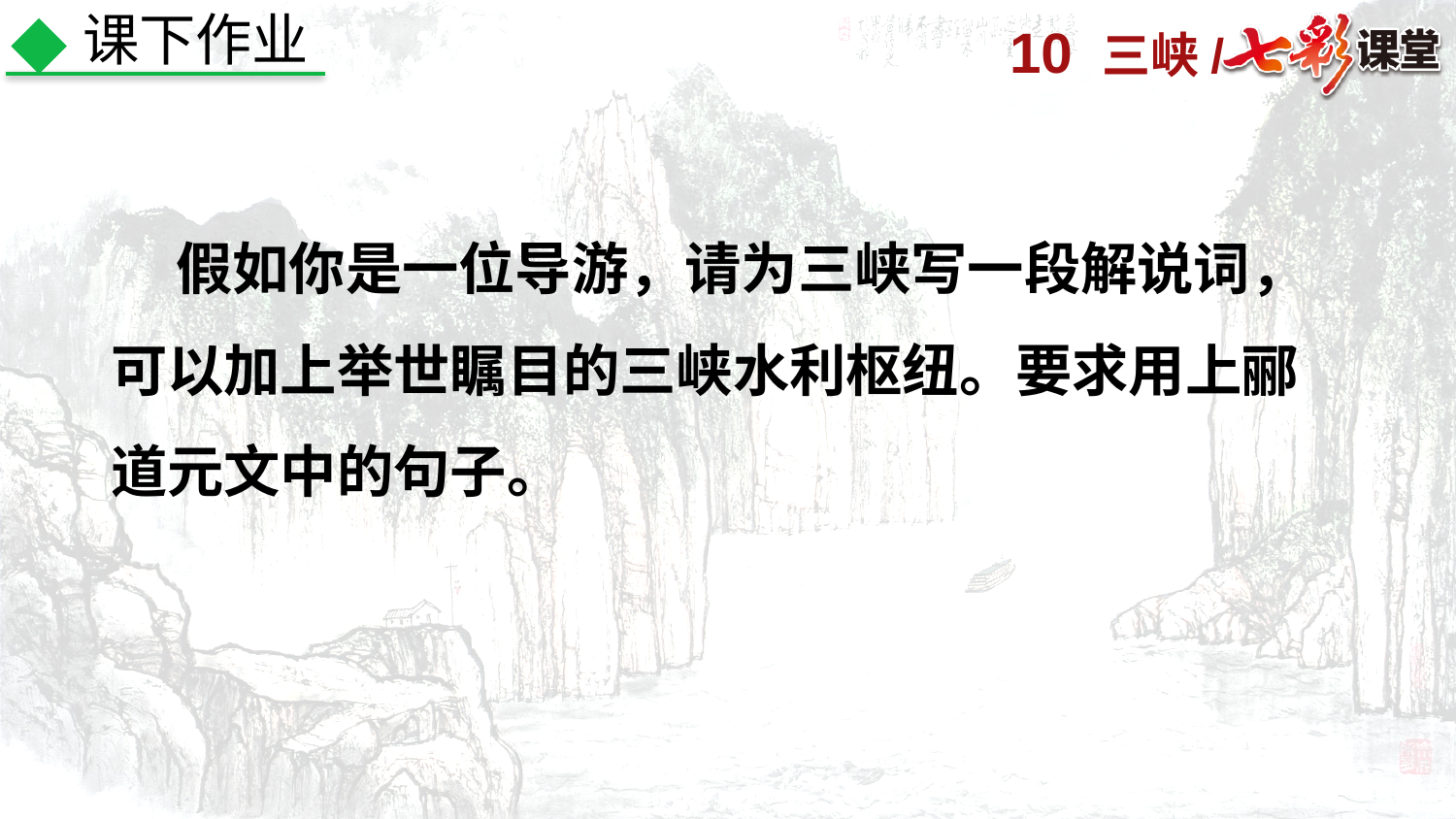

课下作业

    假如你是一位导游，请为三峡写一段解说词，可以加上举世瞩目的三峡水利枢纽。要求用上郦道元文中的句子。